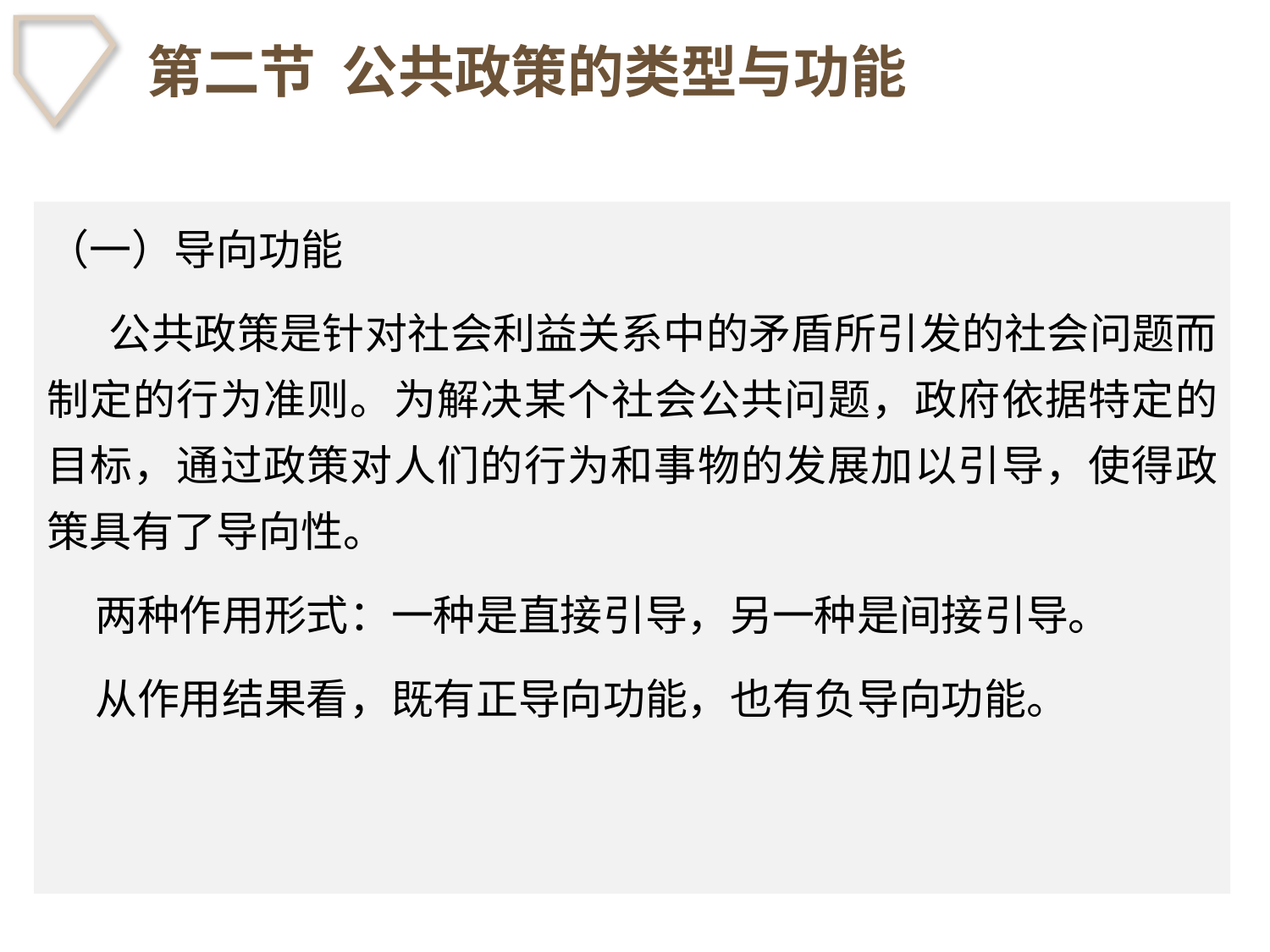

# 第二节  公共政策的类型与功能
（一）导向功能
　  公共政策是针对社会利益关系中的矛盾所引发的社会问题而制定的行为准则。为解决某个社会公共问题，政府依据特定的目标，通过政策对人们的行为和事物的发展加以引导，使得政策具有了导向性。
    两种作用形式：一种是直接引导，另一种是间接引导。
    从作用结果看，既有正导向功能，也有负导向功能。